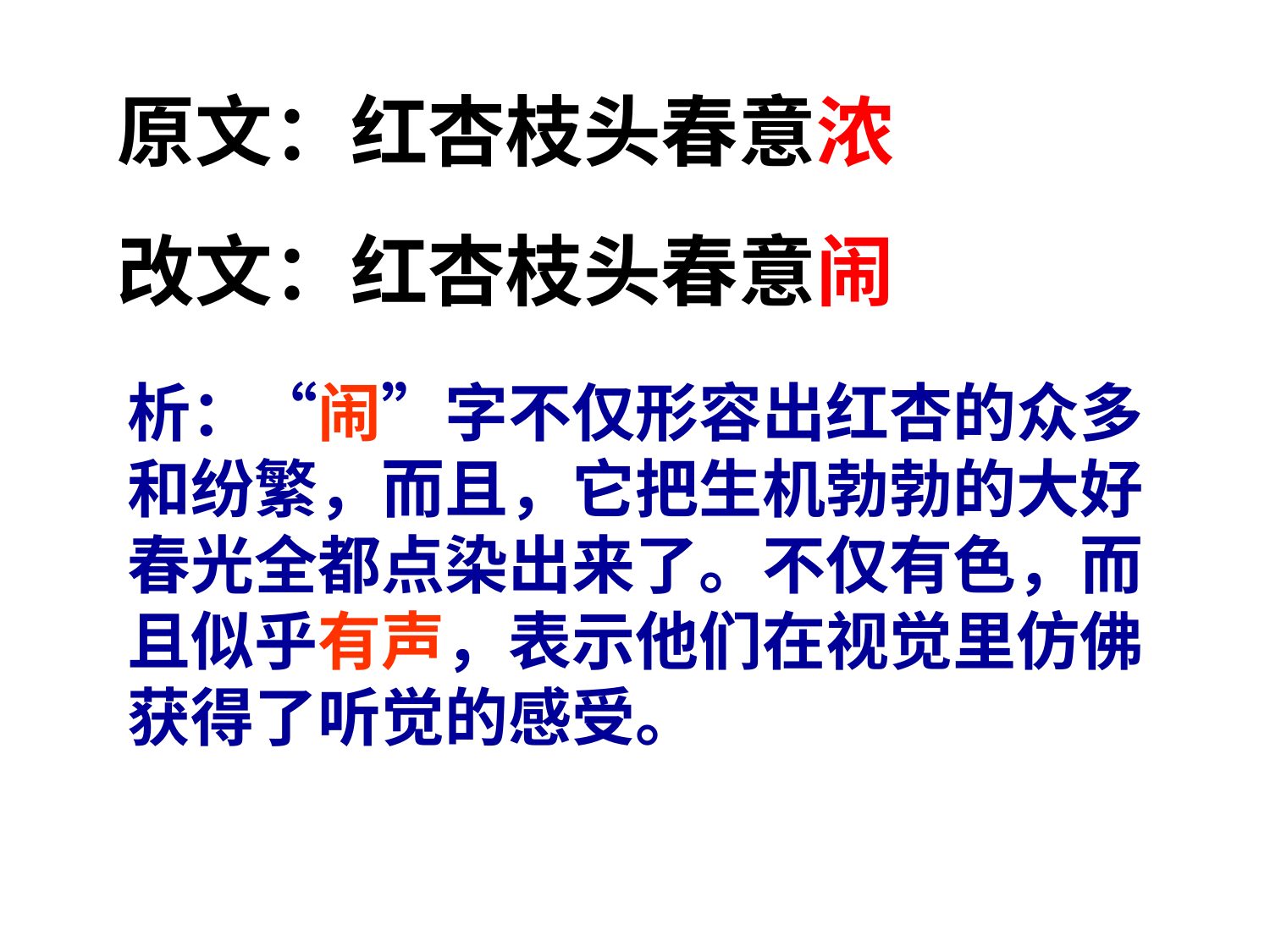

# 原文：红杏枝头春意浓 改文：红杏枝头春意闹
析：“闹”字不仅形容出红杏的众多和纷繁，而且，它把生机勃勃的大好春光全都点染出来了。不仅有色，而且似乎有声，表示他们在视觉里仿佛获得了听觉的感受。